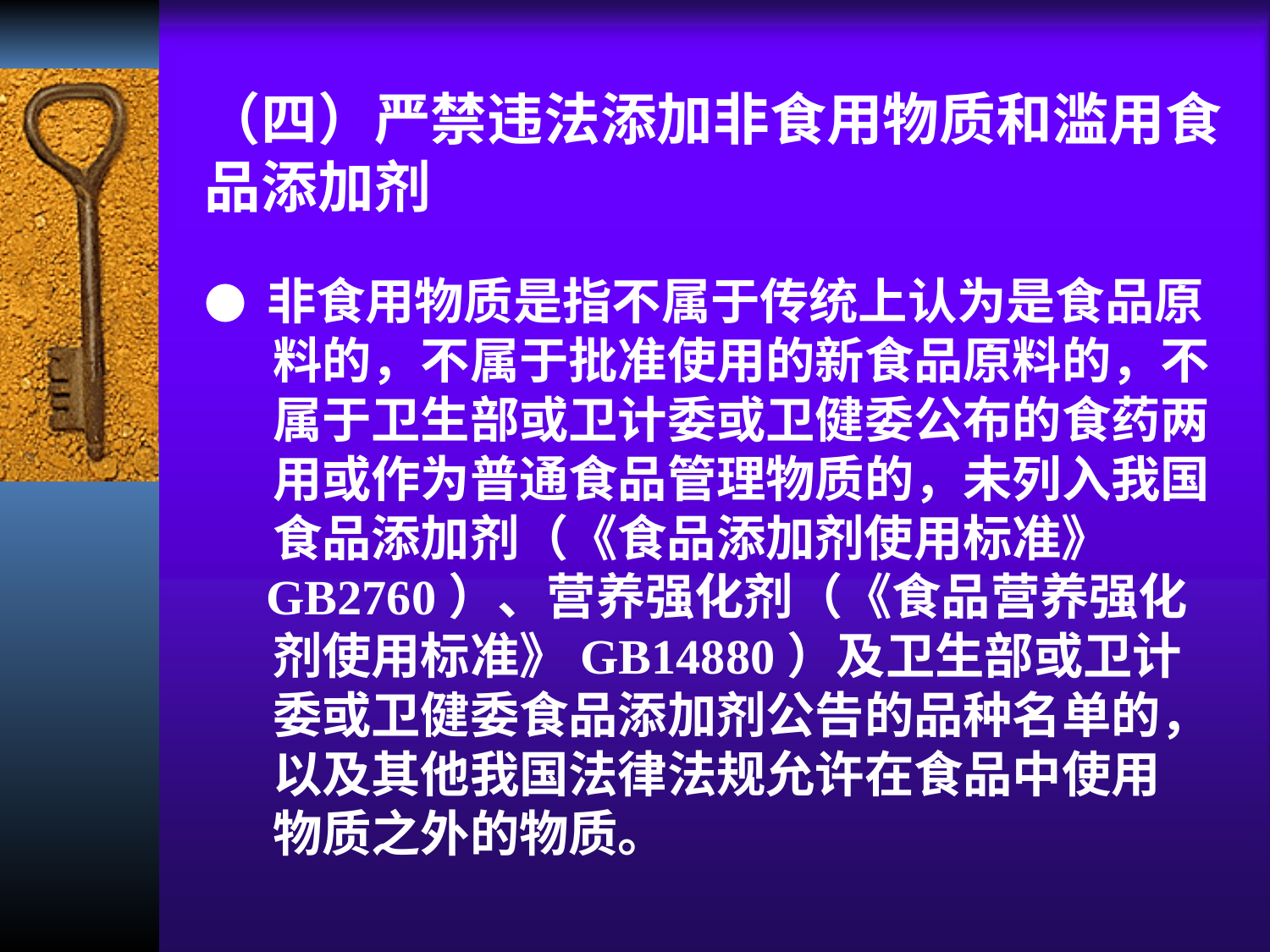

（四）严禁违法添加非食用物质和滥用食品添加剂

● 非食用物质是指不属于传统上认为是食品原
     料的，不属于批准使用的新食品原料的，不
     属于卫生部或卫计委或卫健委公布的食药两
     用或作为普通食品管理物质的，未列入我国
     食品添加剂（《食品添加剂使用标准》
     GB2760）、营养强化剂（《食品营养强化
     剂使用标准》GB14880）及卫生部或卫计
     委或卫健委食品添加剂公告的品种名单的，
     以及其他我国法律法规允许在食品中使用
     物质之外的物质。